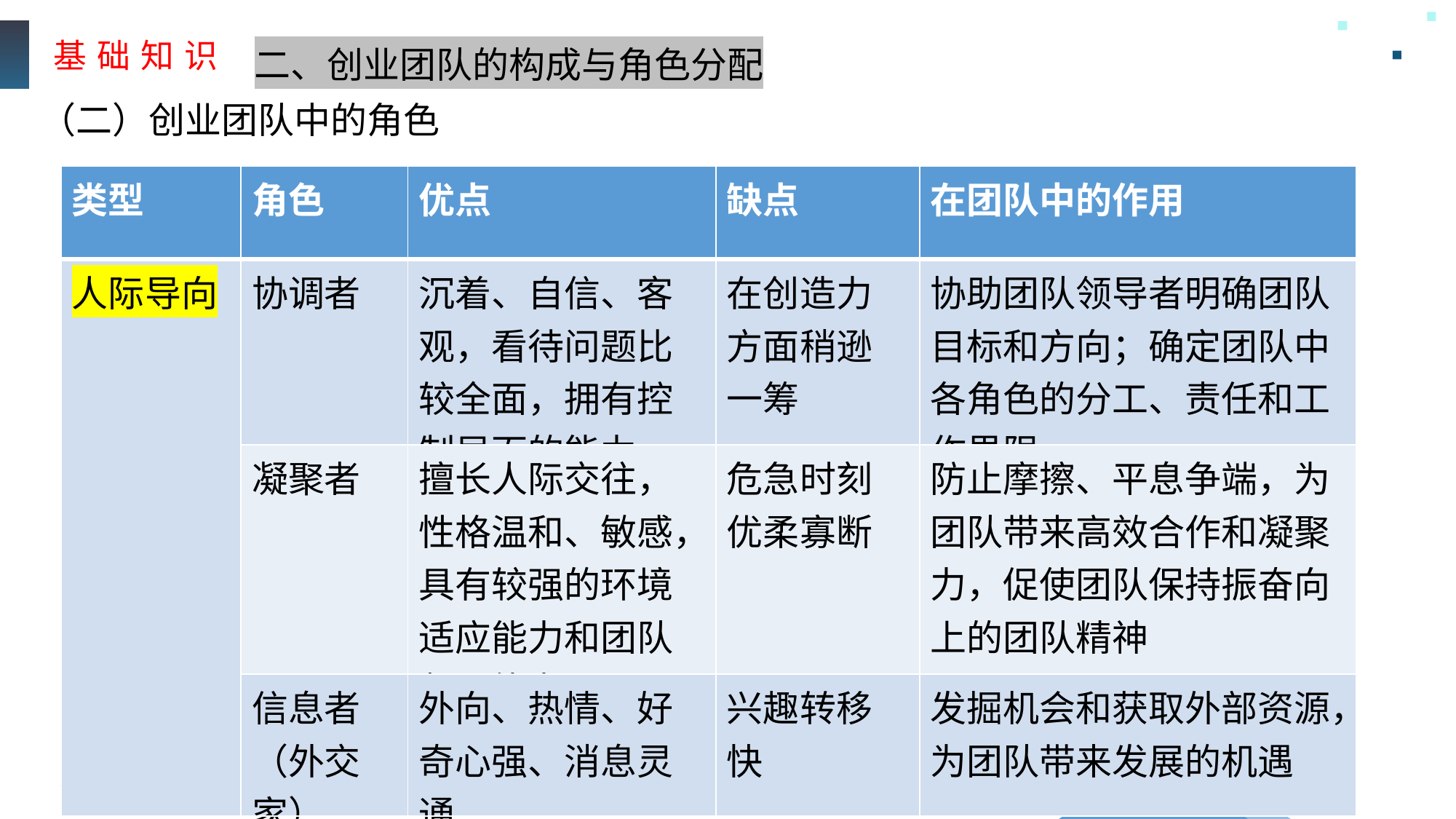

基 础 知 识

二、创业团队的构成与角色分配
（二）创业团队中的角色
| 类型 | 角色 | 优点 | 缺点 | 在团队中的作用 |
| --- | --- | --- | --- | --- |
| 人际导向 | 协调者 | 沉着、自信、客观，看待问题比较全面，拥有控制局面的能力 | 在创造力方面稍逊 一筹 | 协助团队领导者明确团队目标和方向；确定团队中各角色的分工、责任和工作界限 |
|  | 凝聚者 | 擅长人际交往，性格温和、敏感，具有较强的环境适应能力和团队凝聚能力 | 危急时刻优柔寡断 | 防止摩擦、平息争端，为团队带来高效合作和凝聚力，促使团队保持振奋向上的团队精神 |
|  | 信息者 （外交家） | 外向、热情、好奇心强、消息灵通 | 兴趣转移快 | 发掘机会和获取外部资源，为团队带来发展的机遇 |